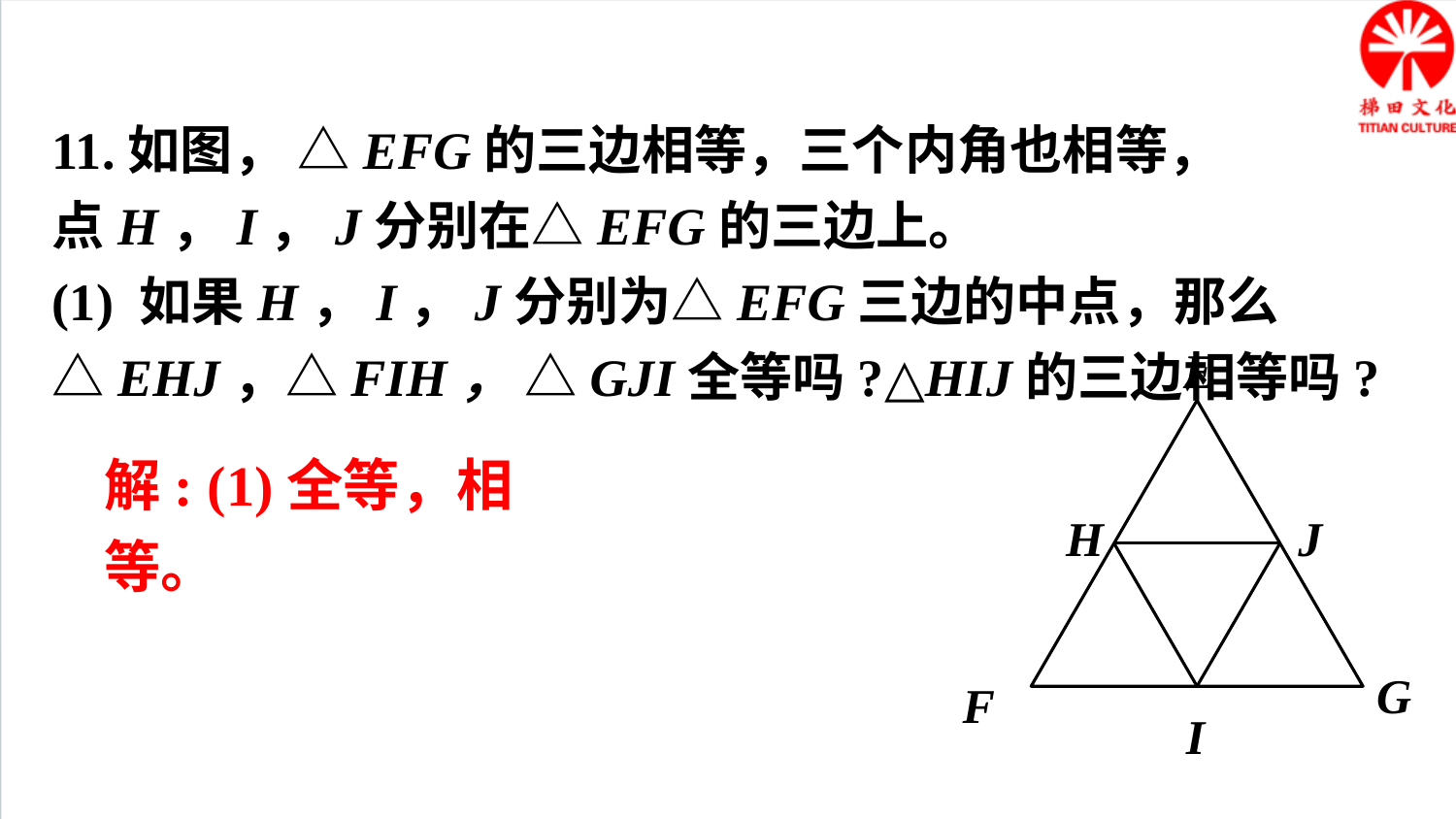

11.如图， △EFG的三边相等，三个内角也相等，
点H，I，J分别在△EFG的三边上。
(1) 如果H，I，J分别为△EFG三边的中点，那么△EHJ，△FIH， △GJI全等吗?△HIJ的三边相等吗?
E

H
J
G
F
I
解: (1)全等，相等。